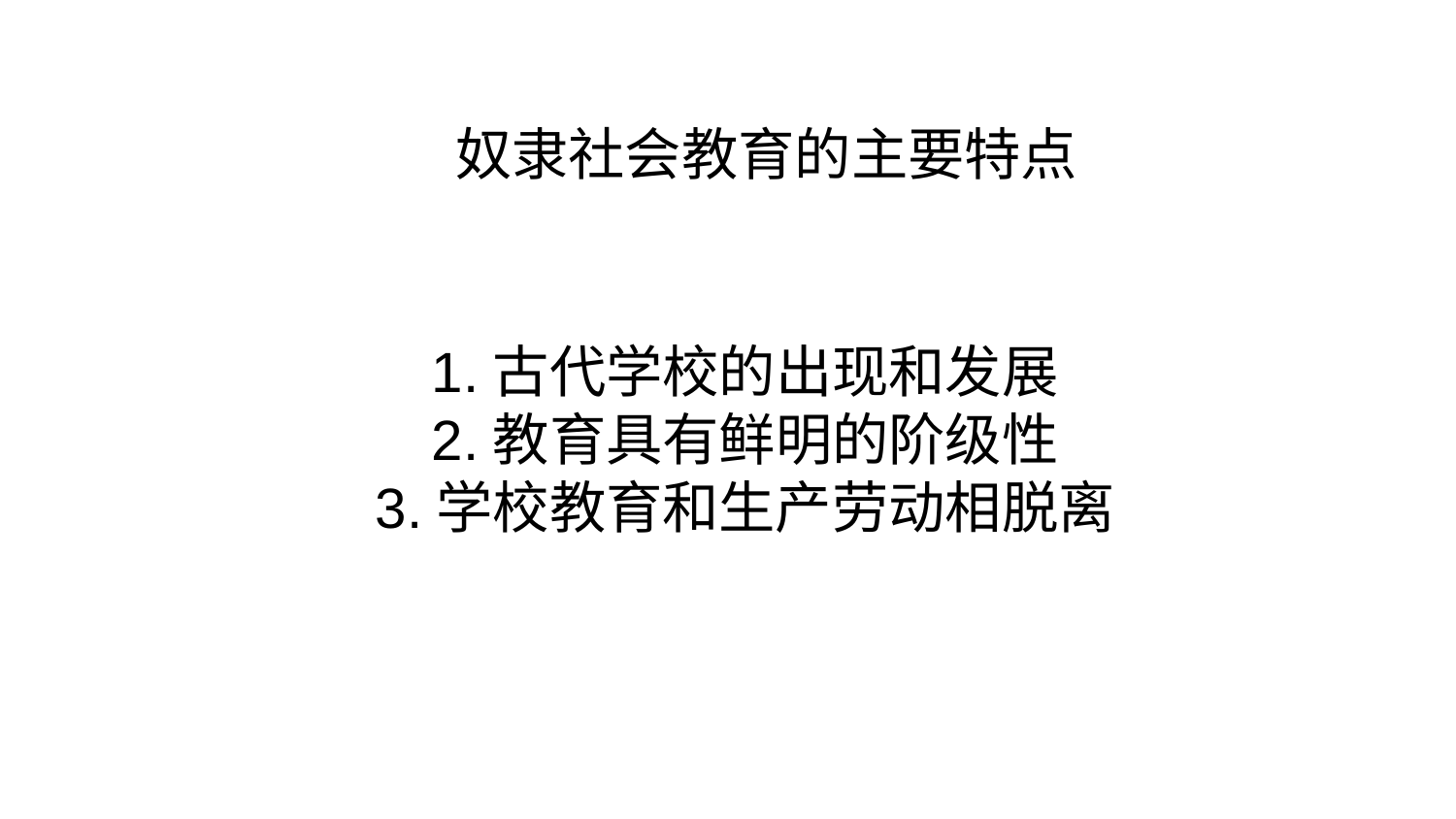

奴隶社会教育的主要特点
1.古代学校的出现和发展
2.教育具有鲜明的阶级性
3.学校教育和生产劳动相脱离